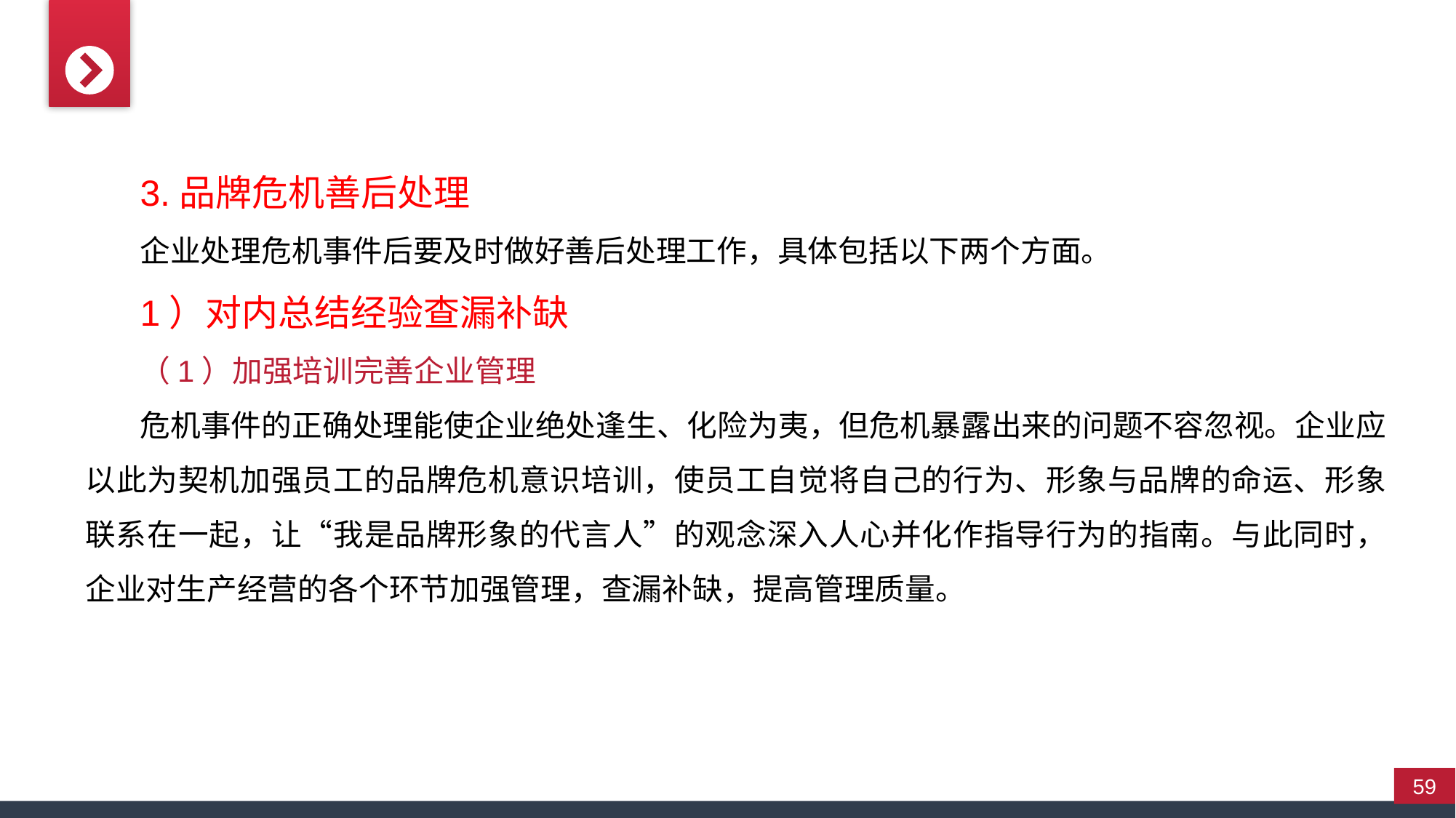

3.品牌危机善后处理
企业处理危机事件后要及时做好善后处理工作，具体包括以下两个方面。
1）对内总结经验查漏补缺
（1）加强培训完善企业管理
危机事件的正确处理能使企业绝处逢生、化险为夷，但危机暴露出来的问题不容忽视。企业应以此为契机加强员工的品牌危机意识培训，使员工自觉将自己的行为、形象与品牌的命运、形象联系在一起，让“我是品牌形象的代言人”的观念深入人心并化作指导行为的指南。与此同时，企业对生产经营的各个环节加强管理，查漏补缺，提高管理质量。